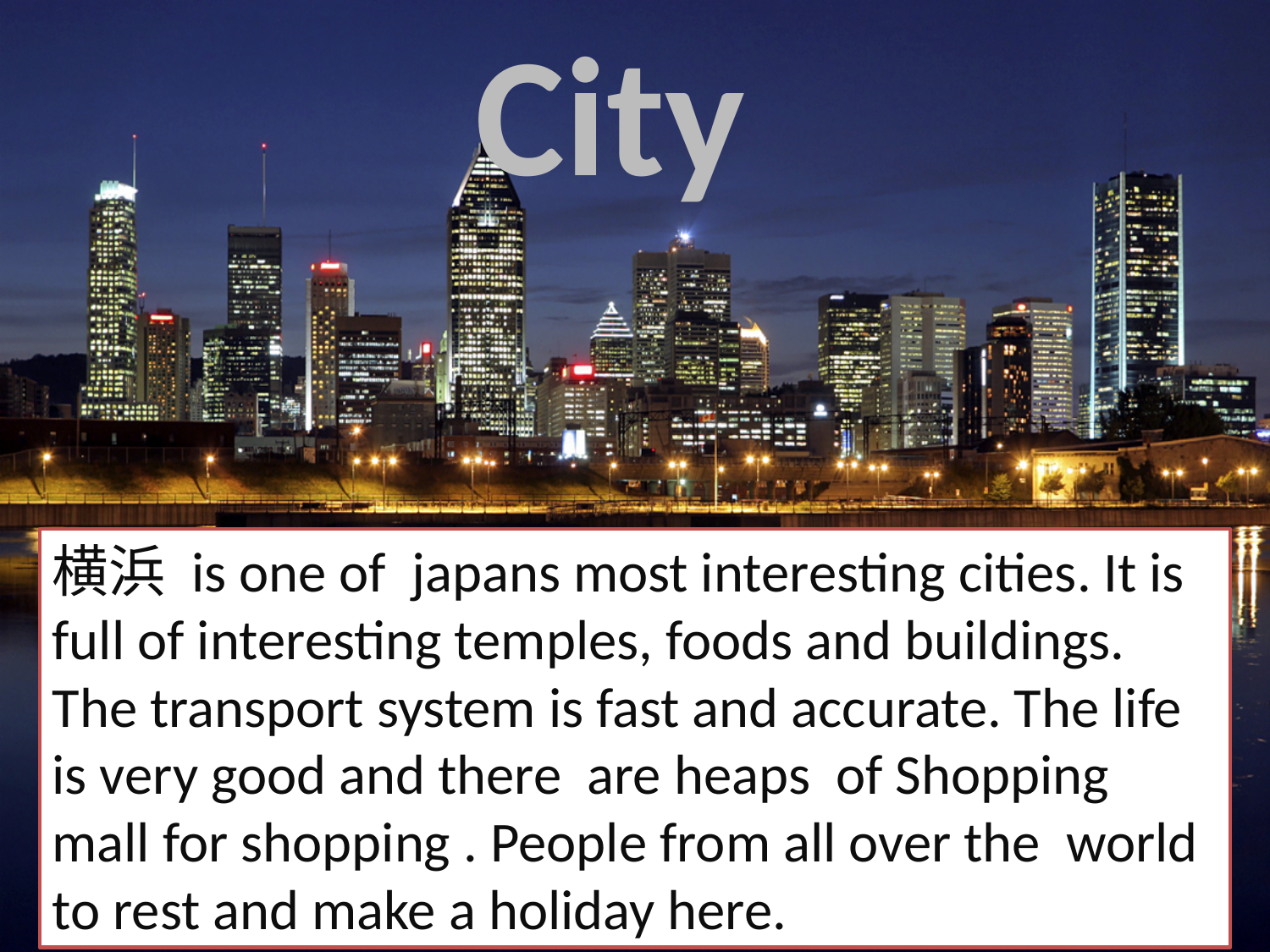

City
横浜 is one of  japans most interesting cities. It is full of interesting temples, foods and buildings.  The transport system is fast and accurate. The life is very good and there  are heaps  of Shopping mall for shopping . People from all over the  world to rest and make a holiday here.